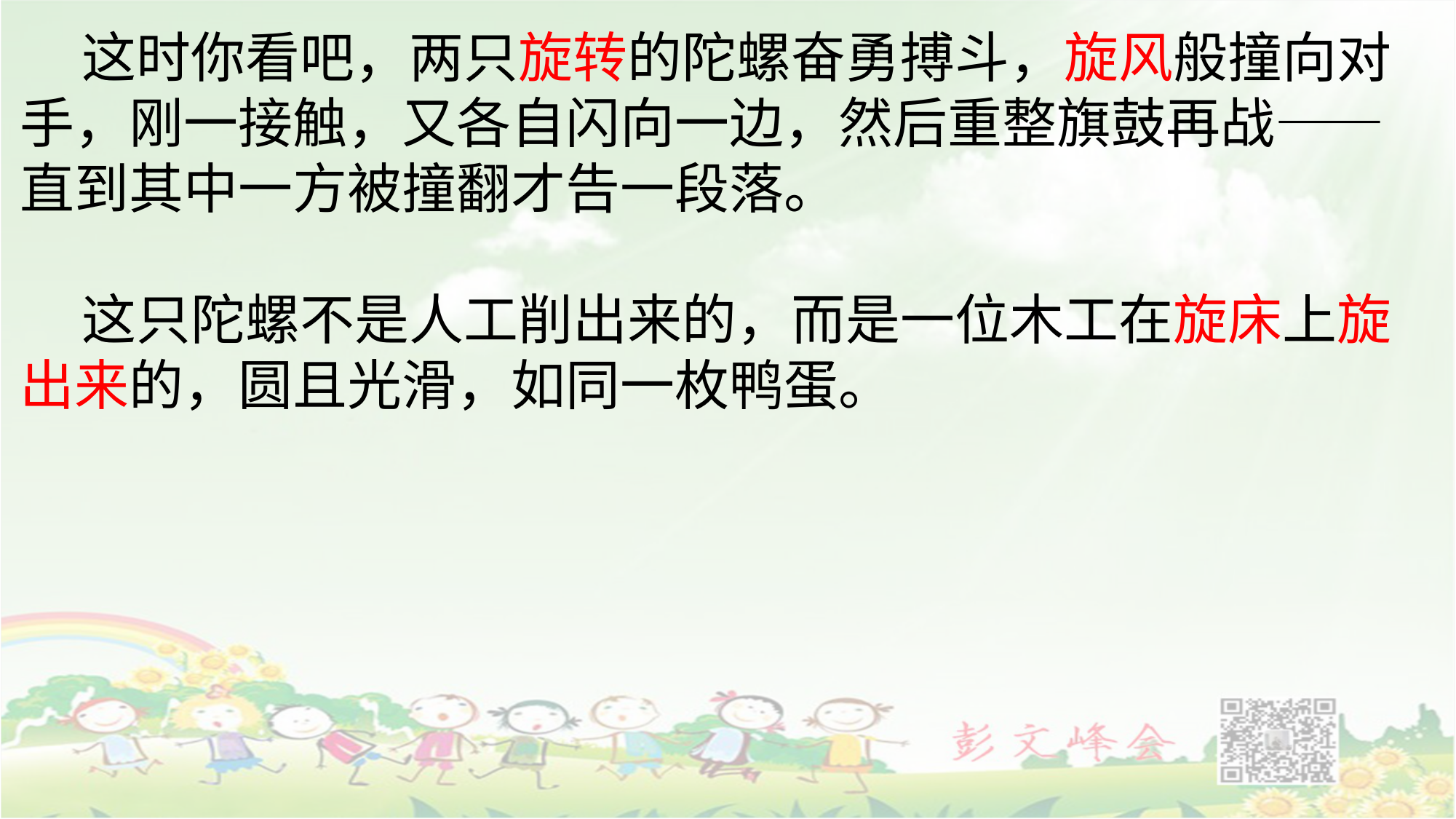

这时你看吧，两只旋转的陀螺奋勇搏斗，旋风般撞向对手，刚一接触，又各自闪向一边，然后重整旗鼓再战——直到其中一方被撞翻才告一段落。

    这只陀螺不是人工削出来的，而是一位木工在旋床上旋出来的，圆且光滑，如同一枚鸭蛋。